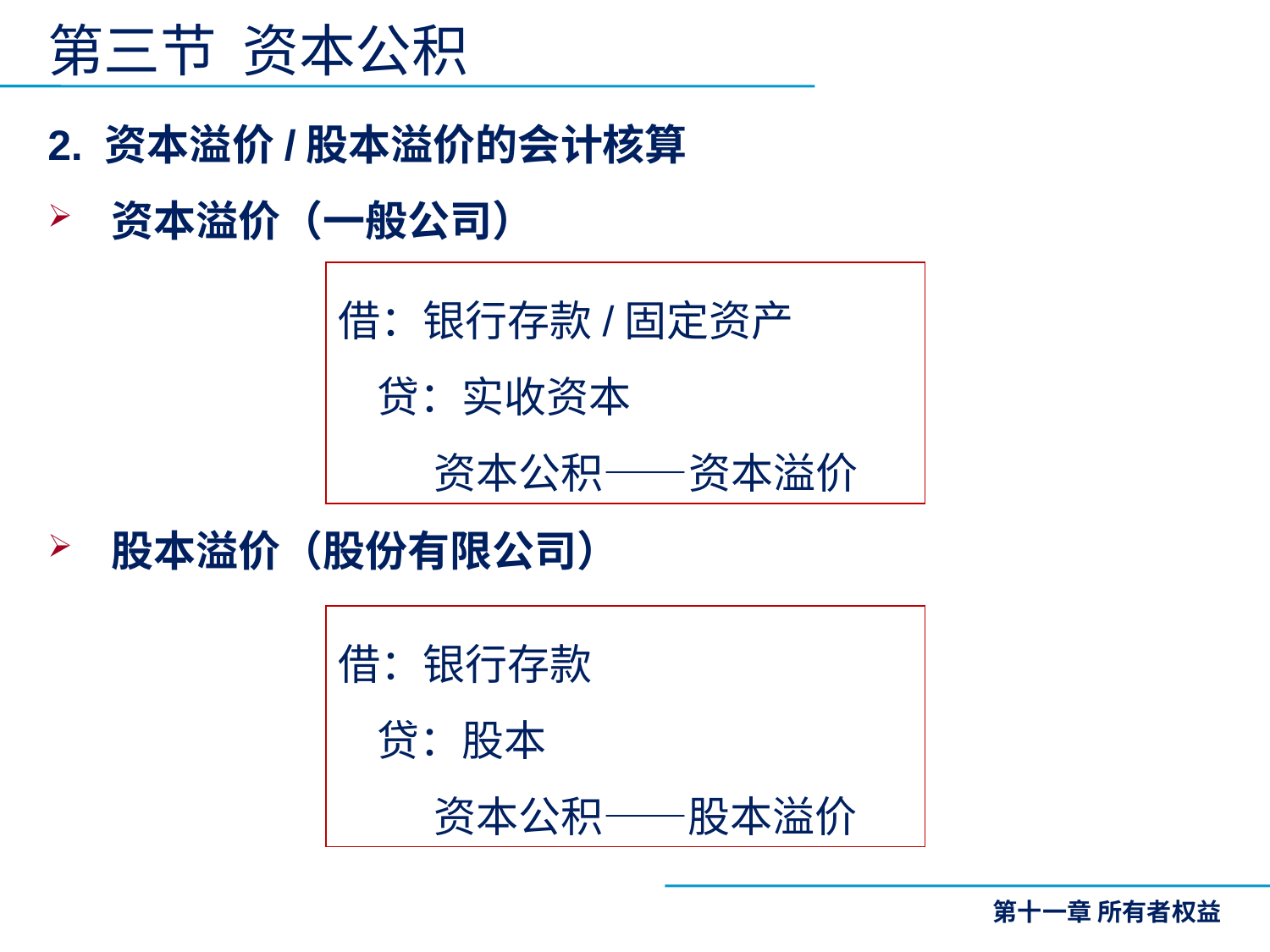

# 第三节  资本公积
2. 资本溢价/股本溢价的会计核算
资本溢价（一般公司）

股本溢价（股份有限公司）

借：银行存款/固定资产
   贷：实收资本
         资本公积——资本溢价
借：银行存款
   贷：股本
         资本公积——股本溢价